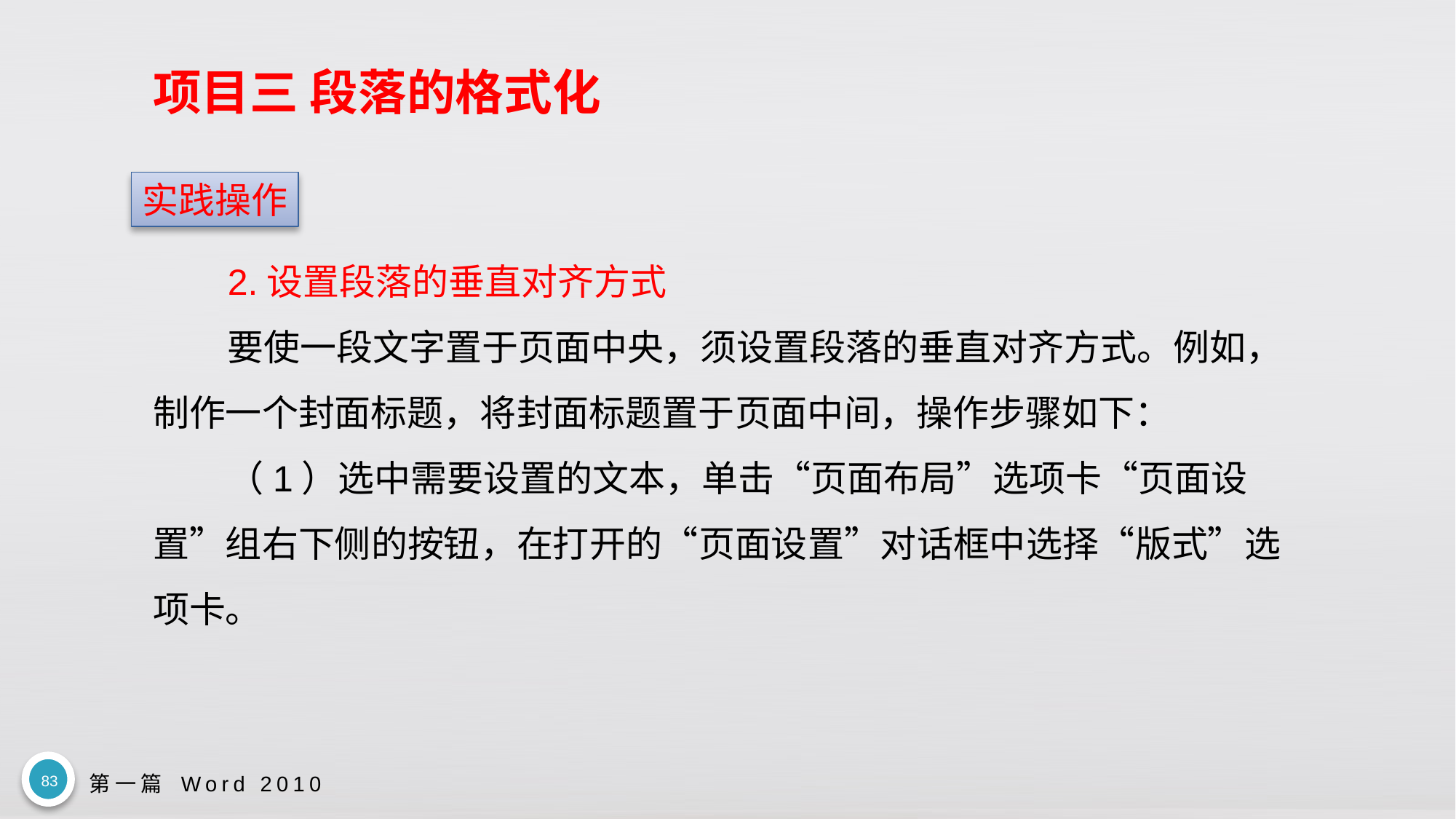

# 项目三 段落的格式化
实践操作
2.设置段落的垂直对齐方式
要使一段文字置于页面中央，须设置段落的垂直对齐方式。例如，制作一个封面标题，将封面标题置于页面中间，操作步骤如下：
（1）选中需要设置的文本，单击“页面布局”选项卡“页面设置”组右下侧的按钮，在打开的“页面设置”对话框中选择“版式”选项卡。
83